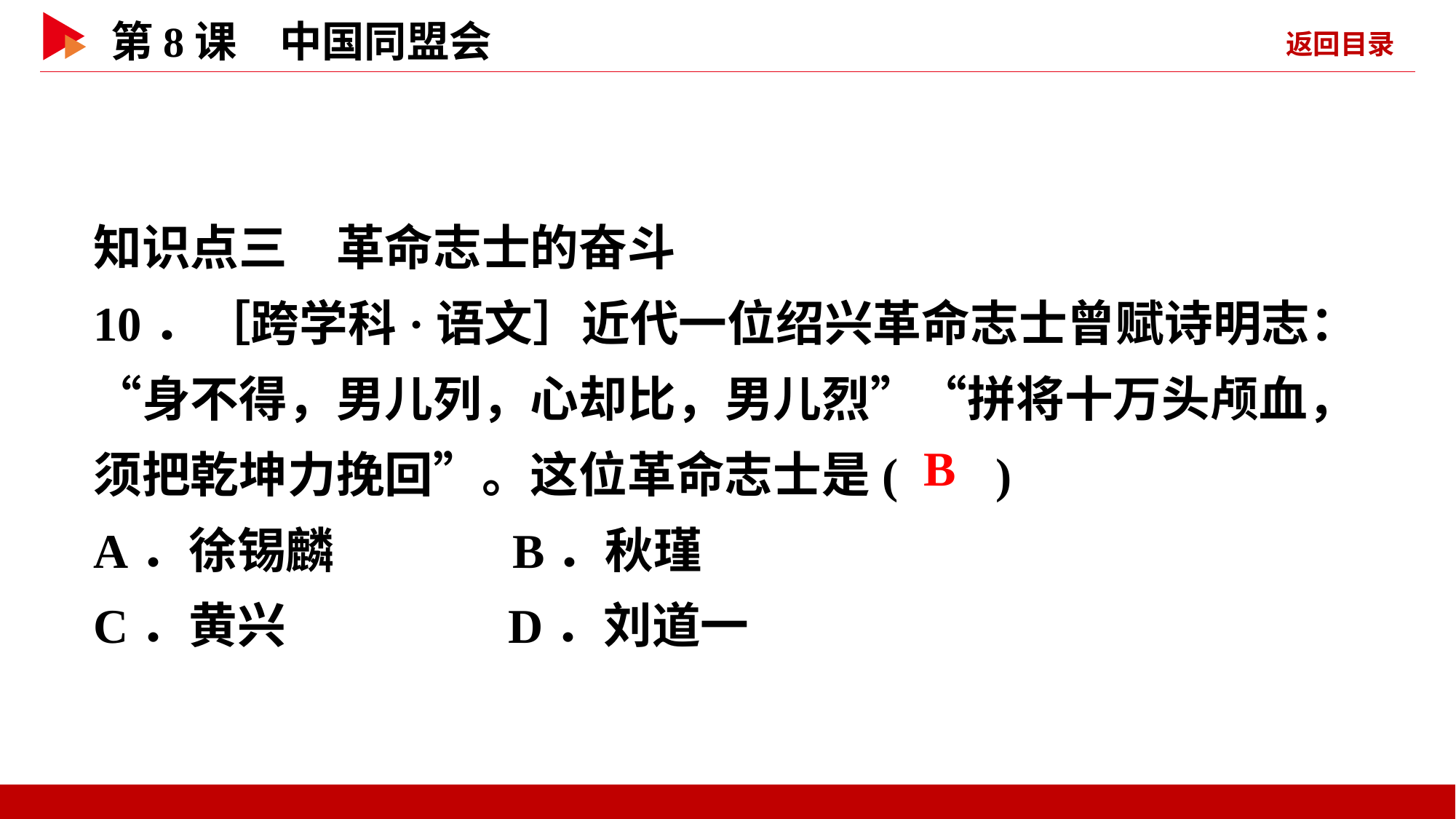

知识点三　革命志士的奋斗
10．［跨学科·语文］近代一位绍兴革命志士曾赋诗明志：“身不得，男儿列，心却比，男儿烈”“拼将十万头颅血，须把乾坤力挽回”。这位革命志士是(        )
A．徐锡麟               B．秋瑾
C．黄兴                   D．刘道一
   B